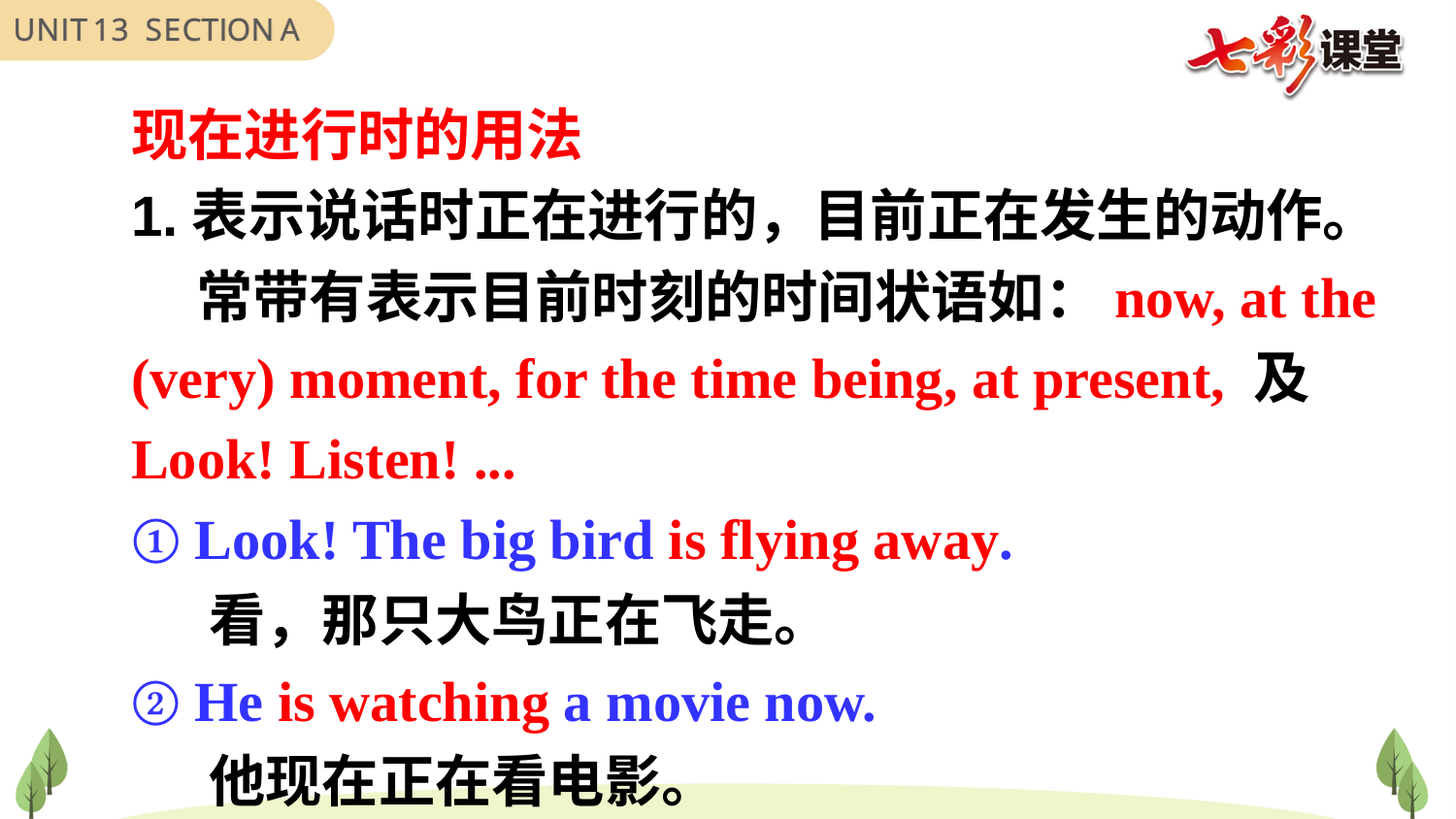

现在进行时的用法
1.表示说话时正在进行的，目前正在发生的动作。
    常带有表示目前时刻的时间状语如：now, at the (very) moment, for the time being, at present, 及Look! Listen! ...
① Look! The big bird is flying away.
     看，那只大鸟正在飞走。
② He is watching a movie now.
     他现在正在看电影。